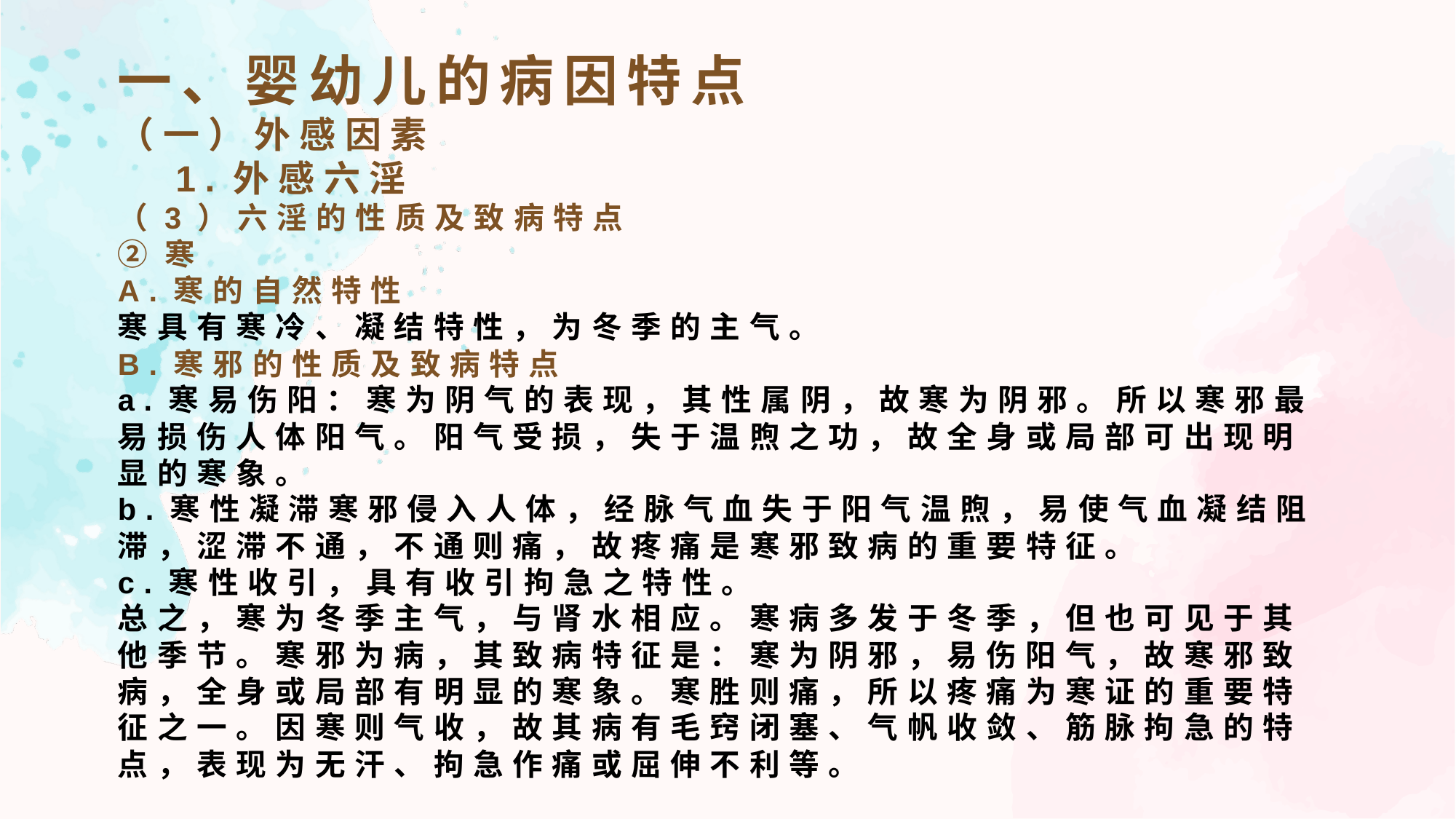

一、婴幼儿的病因特点
（一）外感因素
   1.外感六淫
（3）六淫的性质及致病特点
②寒
A.寒的自然特性
寒具有寒冷、凝结特性，为冬季的主气。
B.寒邪的性质及致病特点
a.寒易伤阳：寒为阴气的表现，其性属阴，故寒为阴邪。所以寒邪最易损伤人体阳气。阳气受损，失于温煦之功，故全身或局部可出现明显的寒象。
b.寒性凝滞寒邪侵入人体，经脉气血失于阳气温煦，易使气血凝结阻滞，涩滞不通，不通则痛，故疼痛是寒邪致病的重要特征。
c.寒性收引，具有收引拘急之特性。
总之，寒为冬季主气，与肾水相应。寒病多发于冬季，但也可见于其他季节。寒邪为病，其致病特征是：寒为阴邪，易伤阳气，故寒邪致病，全身或局部有明显的寒象。寒胜则痛，所以疼痛为寒证的重要特征之一。因寒则气收，故其病有毛窍闭塞、气帆收敛、筋脉拘急的特点，表现为无汗、拘急作痛或屈伸不利等。